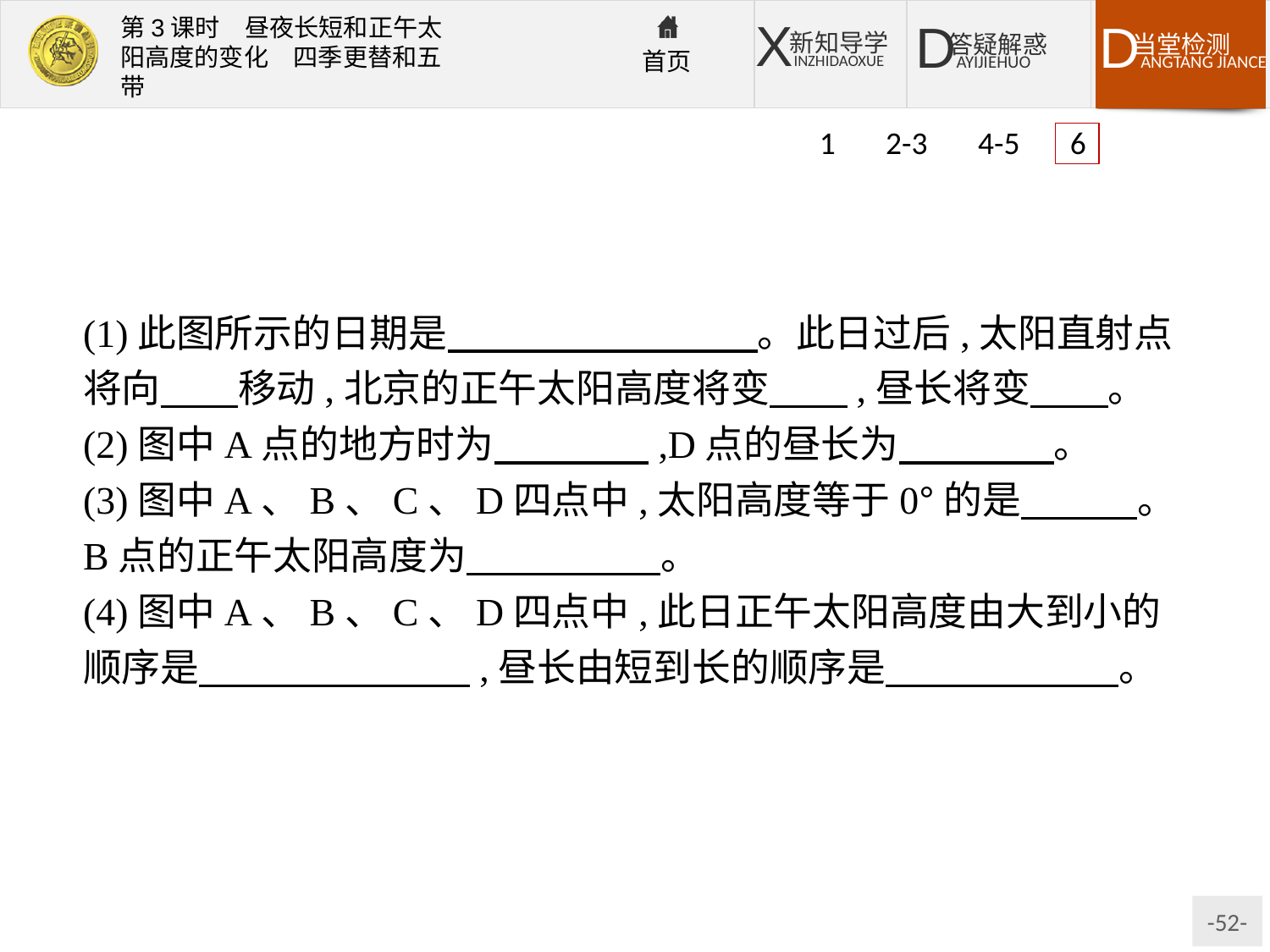

1       2-3       4-5       6

(1)此图所示的日期是　　　　　　　　。此日过后,太阳直射点将向　　移动,北京的正午太阳高度将变　　,昼长将变　　。
(2)图中A点的地方时为　　　　,D点的昼长为　　　　。
(3)图中A、B、C、D四点中,太阳高度等于0°的是　　　。B点的正午太阳高度为　　　　　。
(4)图中A、B、C、D四点中,此日正午太阳高度由大到小的顺序是　　　　　　　,昼长由短到长的顺序是　　　　　　。